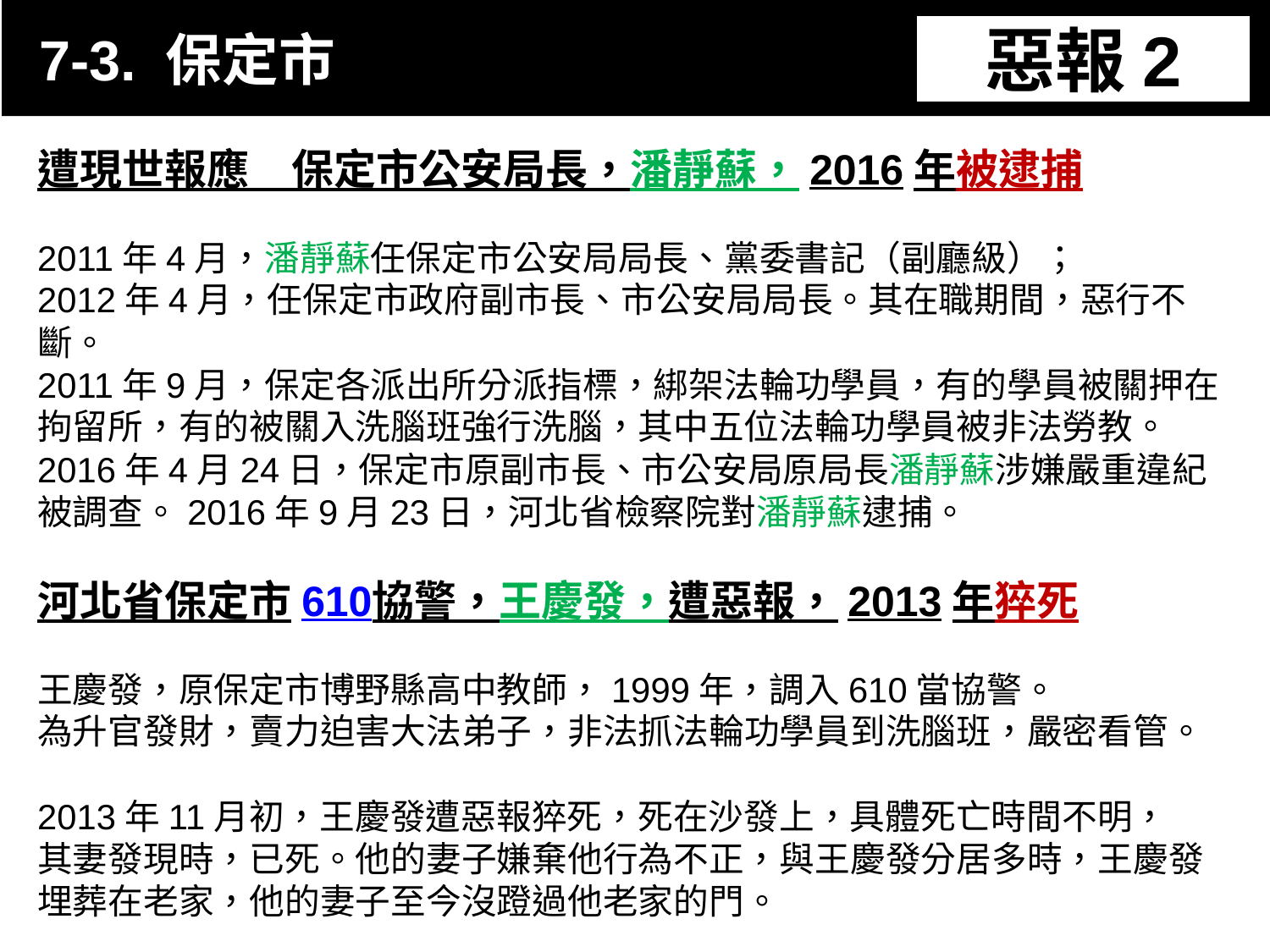

7-3. 保定市
惡報2

11-3. XX市官員惡報實例
遭現世報應　保定市公安局長，潘靜蘇，2016年被逮捕

2011年4月，潘靜蘇任保定市公安局局長、黨委書記（副廳級）；
2012年4月，任保定市政府副市長、市公安局局長。其在職期間，惡行不斷。
2011年9月，保定各派出所分派指標，綁架法輪功學員，有的學員被關押在拘留所，有的被關入洗腦班強行洗腦，其中五位法輪功學員被非法勞教。
2016年4月24日，保定市原副市長、市公安局原局長潘靜蘇涉嫌嚴重違紀被調查。2016年9月23日，河北省檢察院對潘靜蘇逮捕。

河北省保定市610協警，王慶發，遭惡報，2013年猝死

王慶發，原保定市博野縣高中教師，1999年，調入610當協警。
為升官發財，賣力迫害大法弟子，非法抓法輪功學員到洗腦班，嚴密看管。

2013年11月初，王慶發遭惡報猝死，死在沙發上，具體死亡時間不明，
其妻發現時，已死。他的妻子嫌棄他行為不正，與王慶發分居多時，王慶發埋葬在老家，他的妻子至今沒蹬過他老家的門。